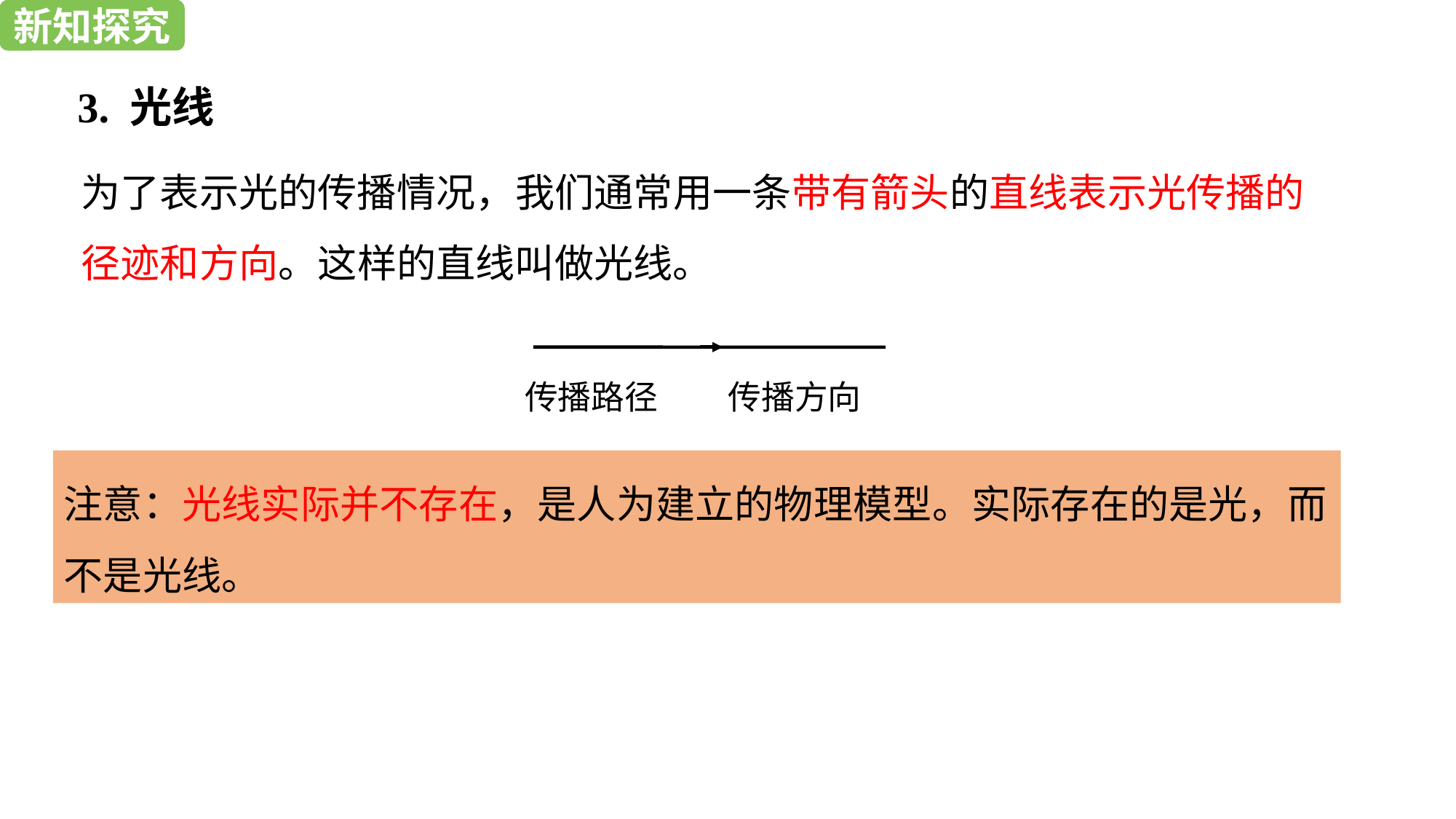

新知探究
新知探究
3. 光线
为了表示光的传播情况，我们通常用一条带有箭头的直线表示光传播的径迹和方向。这样的直线叫做光线。

传播路径
传播方向
注意：光线实际并不存在，是人为建立的物理模型。实际存在的是光，而不是光线。